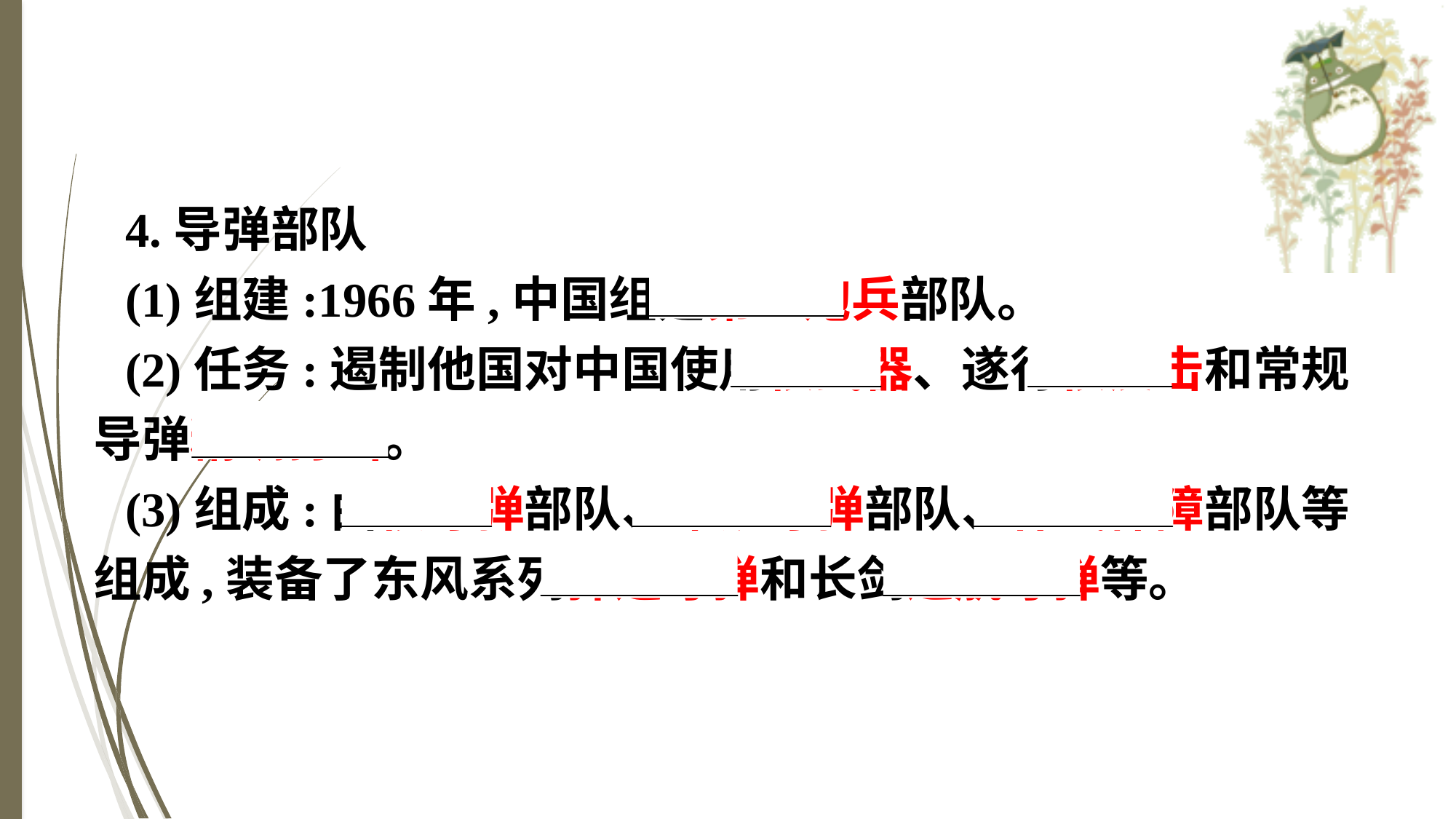

4.导弹部队
(1)组建:1966年,中国组建第二炮兵部队。
(2)任务:遏制他国对中国使用核武器、遂行核反击和常规导弹精确打击。
(3)组成:由核导弹部队、常规导弹部队、作战保障部队等组成,装备了东风系列弹道导弹和长剑巡航导弹等。